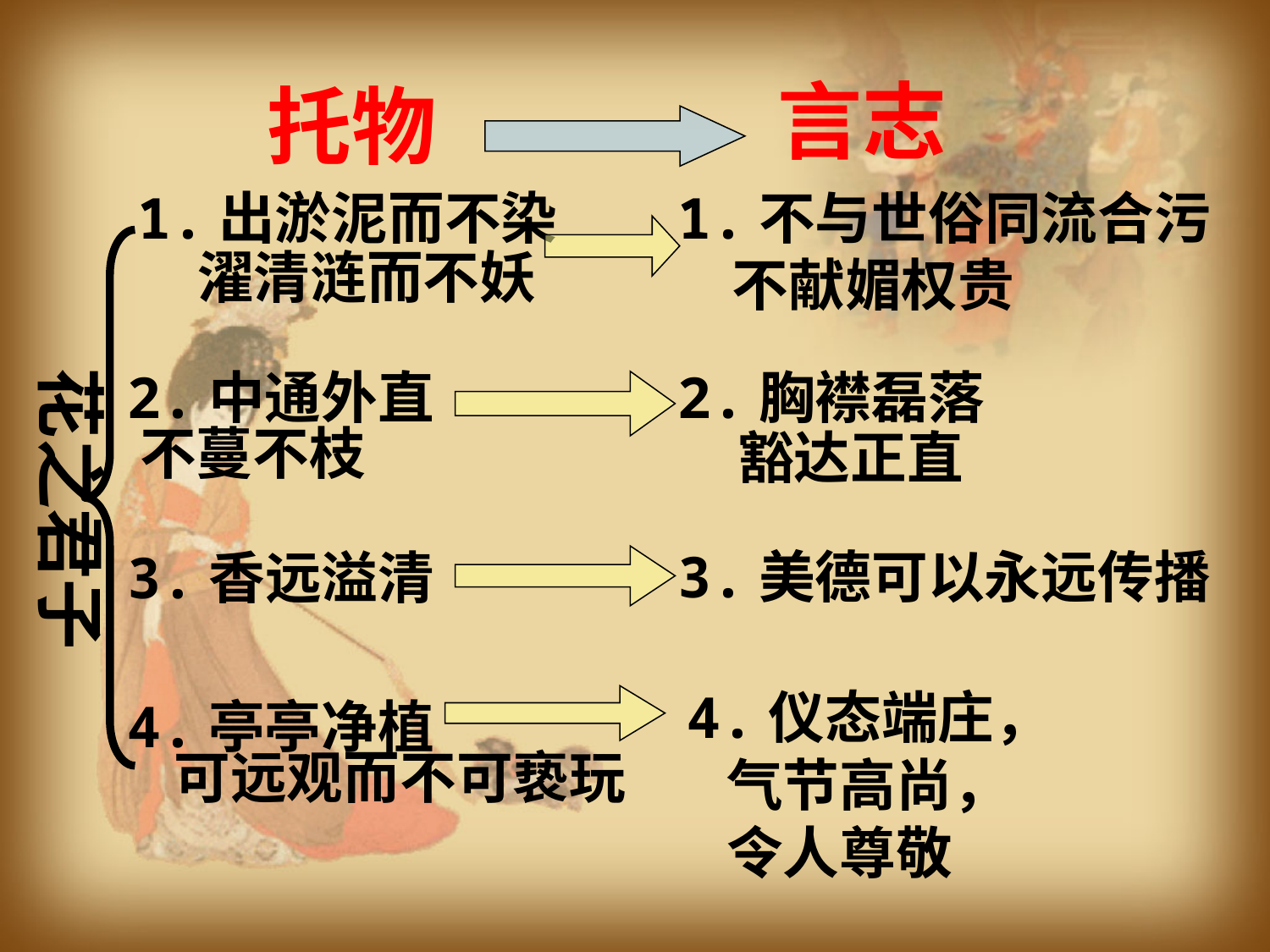

言志
托物

1.出淤泥而不染
1.不与世俗同流合污

濯清涟而不妖
不献媚权贵
花之君子
2.中通外直
2.胸襟磊落

   不蔓不枝
豁达正直
3.美德可以永远传播
3.香远溢清

4.仪态端庄，
  气节高尚，
  令人尊敬
4.亭亭净植

 可远观而不可亵玩